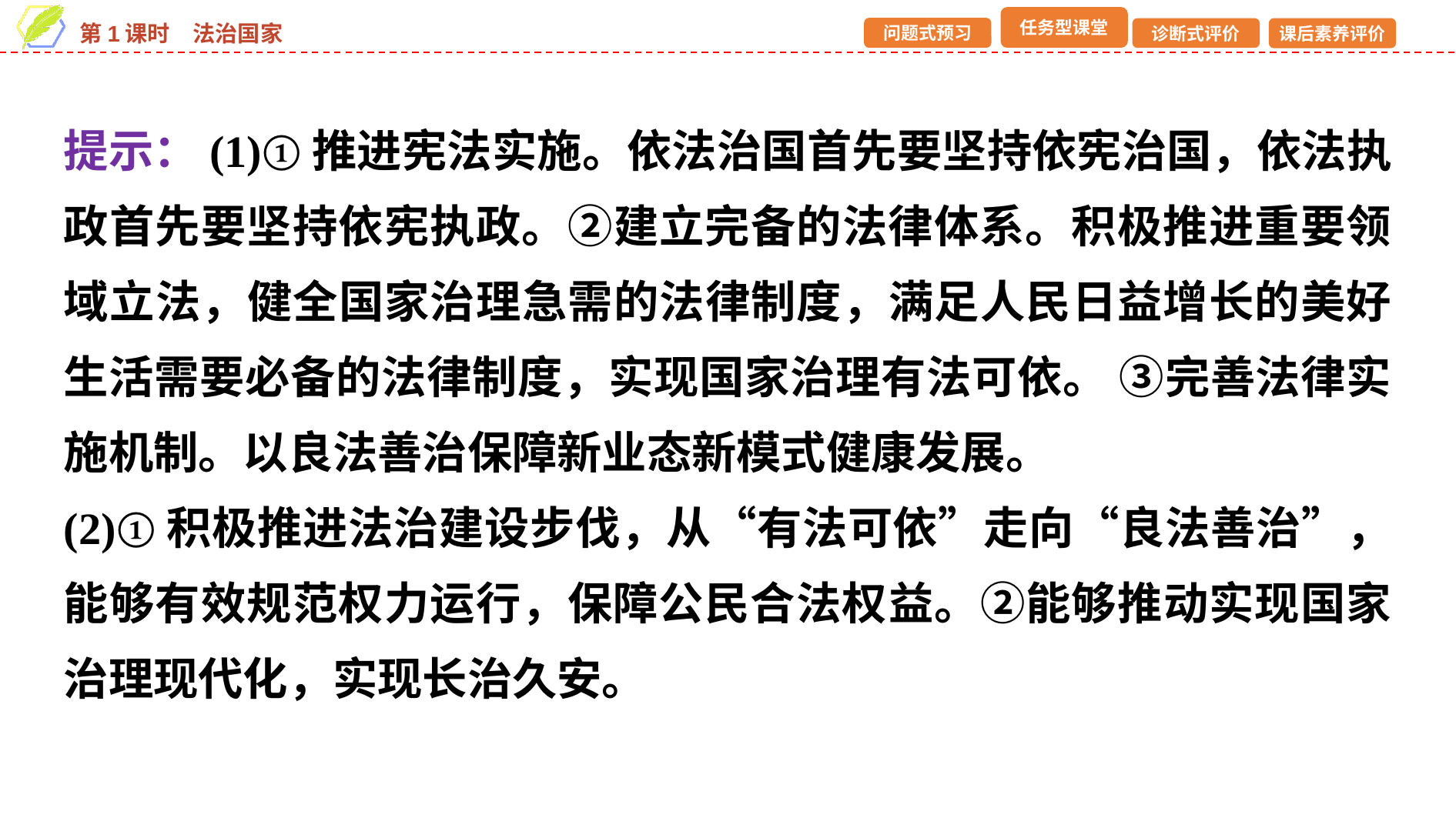

提示：(1)①推进宪法实施。依法治国首先要坚持依宪治国，依法执政首先要坚持依宪执政。②建立完备的法律体系。积极推进重要领域立法，健全国家治理急需的法律制度，满足人民日益增长的美好生活需要必备的法律制度，实现国家治理有法可依。 ③完善法律实施机制。以良法善治保障新业态新模式健康发展。
(2)①积极推进法治建设步伐，从“有法可依”走向“良法善治”，能够有效规范权力运行，保障公民合法权益。②能够推动实现国家治理现代化，实现长治久安。